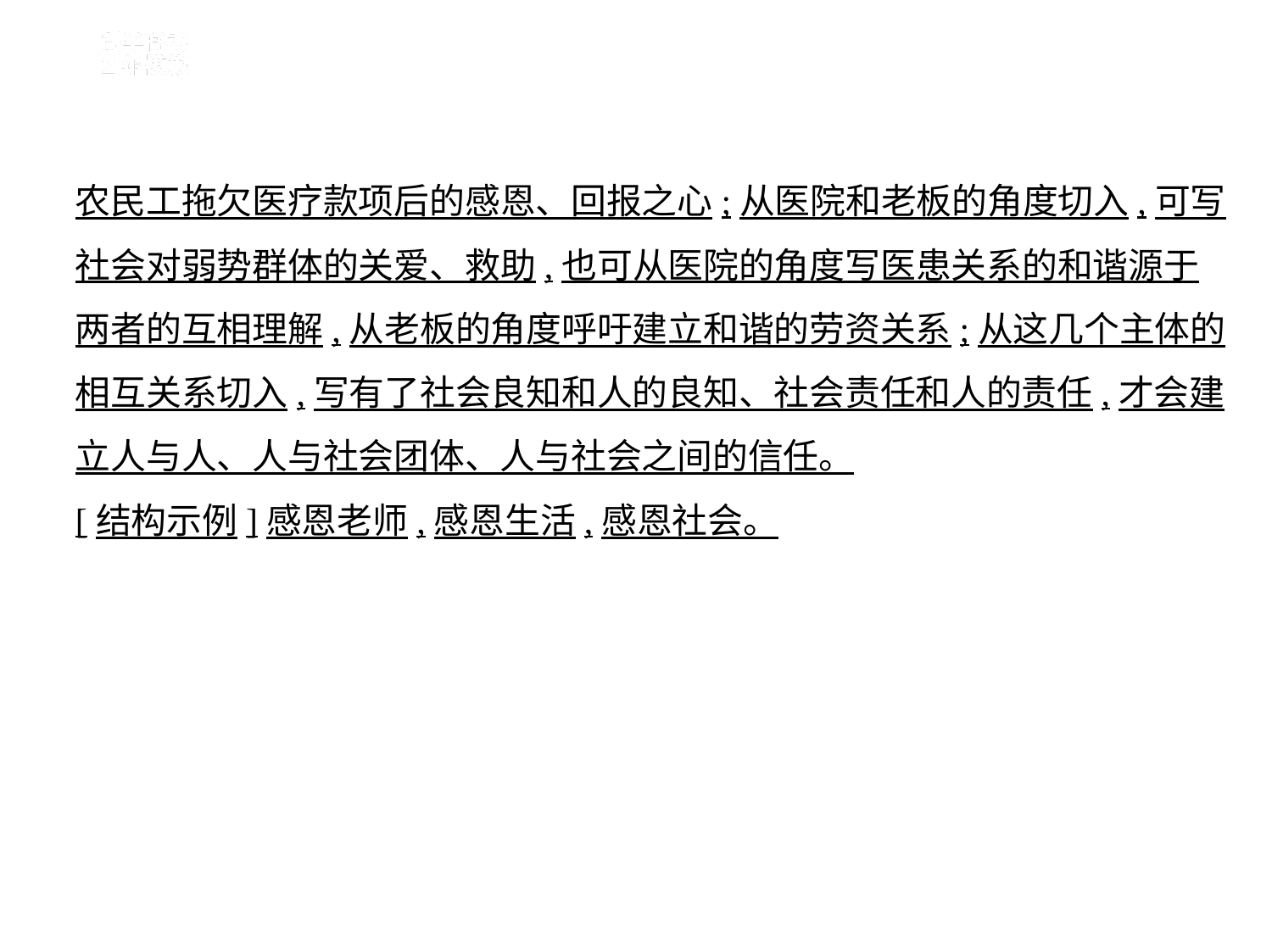

农民工拖欠医疗款项后的感恩、回报之心;从医院和老板的角度切入,可写
社会对弱势群体的关爱、救助,也可从医院的角度写医患关系的和谐源于
两者的互相理解,从老板的角度呼吁建立和谐的劳资关系;从这几个主体的
相互关系切入,写有了社会良知和人的良知、社会责任和人的责任,才会建
立人与人、人与社会团体、人与社会之间的信任。
[结构示例]感恩老师,感恩生活,感恩社会。